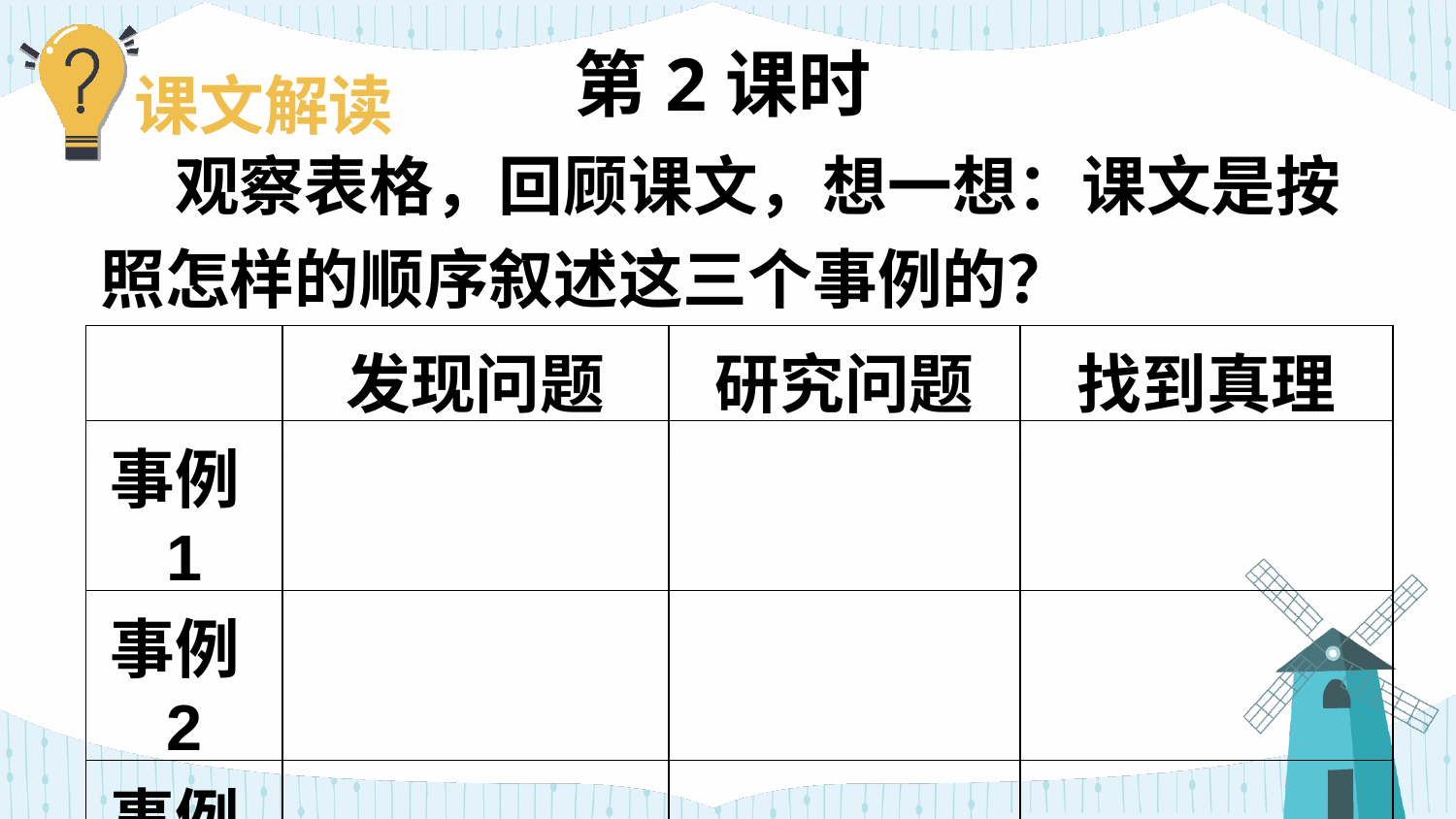

第2课时
课文解读
    观察表格，回顾课文，想一想：课文是按照怎样的顺序叙述这三个事例的？
|  | 发现问题 | 研究问题 | 找到真理 |
| --- | --- | --- | --- |
| 事例1 |  |  |  |
| 事例2 |  |  |  |
| 事例3 |  |  |  |